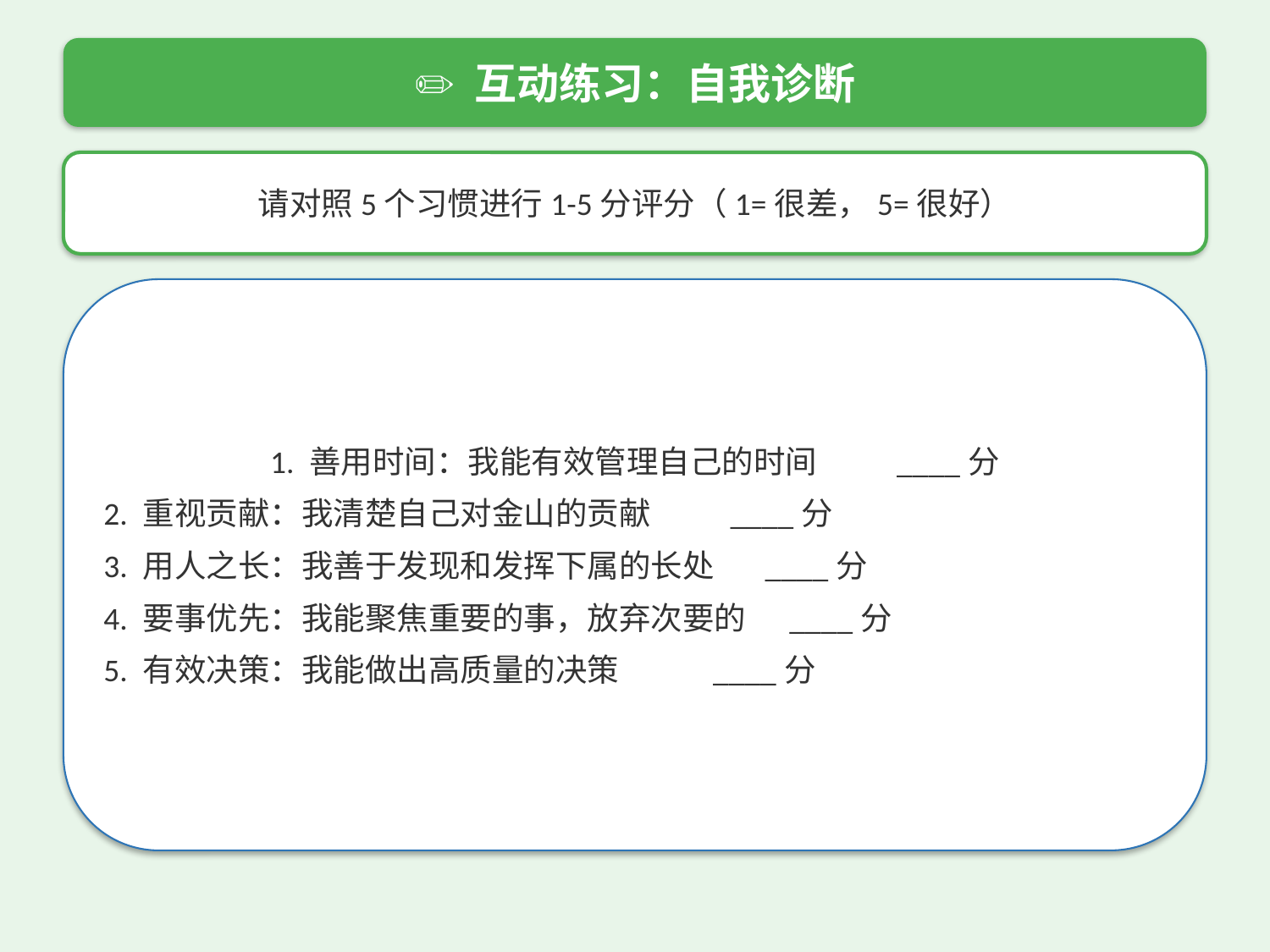

✏️ 互动练习：自我诊断
请对照5个习惯进行1-5分评分（1=很差，5=很好）
1. 善用时间：我能有效管理自己的时间          ____分
2. 重视贡献：我清楚自己对金山的贡献          ____分
3. 用人之长：我善于发现和发挥下属的长处      ____分
4. 要事优先：我能聚焦重要的事，放弃次要的     ____分
5. 有效决策：我能做出高质量的决策            ____分